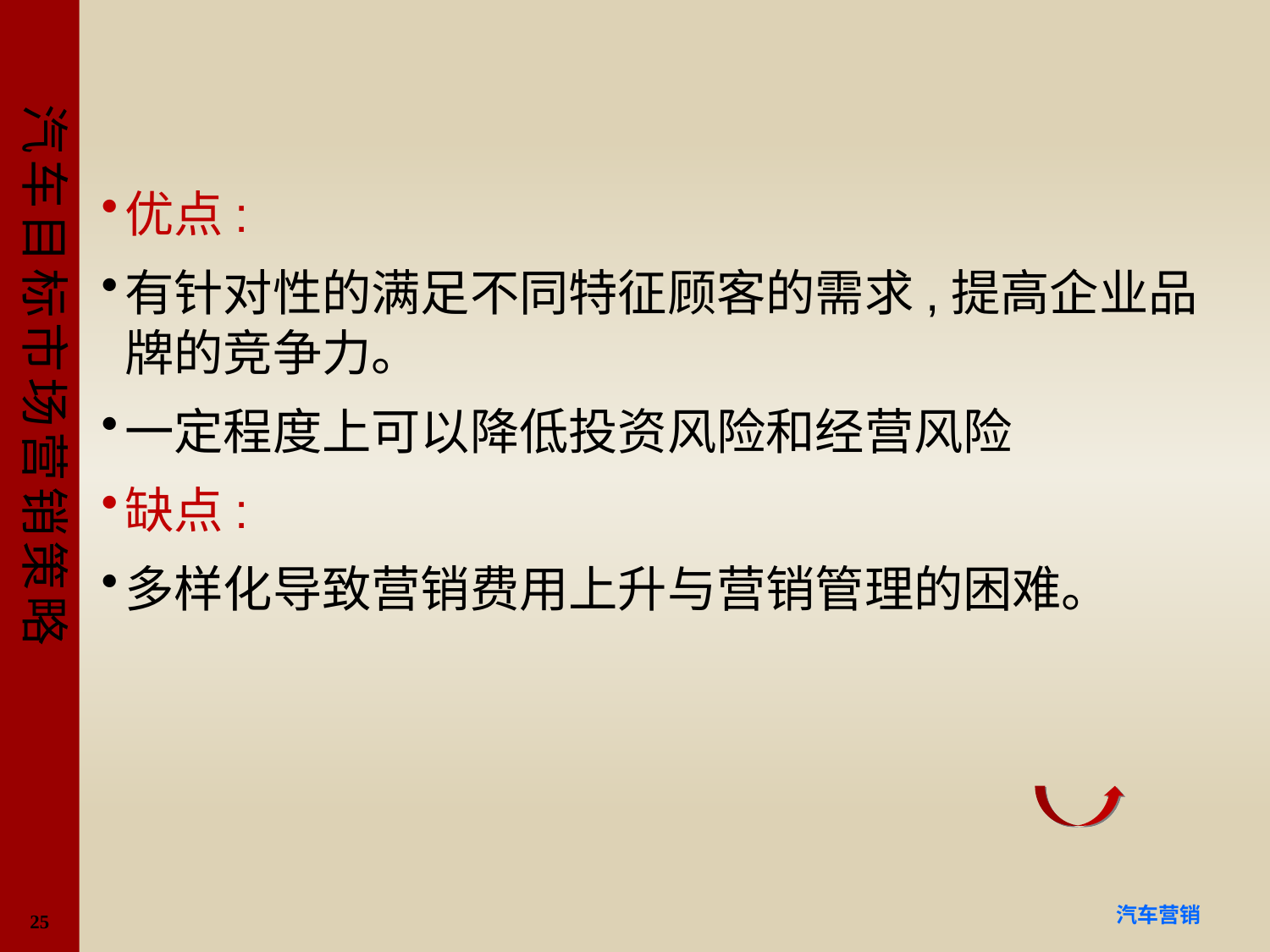

#
优点:
有针对性的满足不同特征顾客的需求,提高企业品牌的竞争力。
一定程度上可以降低投资风险和经营风险
缺点:
多样化导致营销费用上升与营销管理的困难。

25